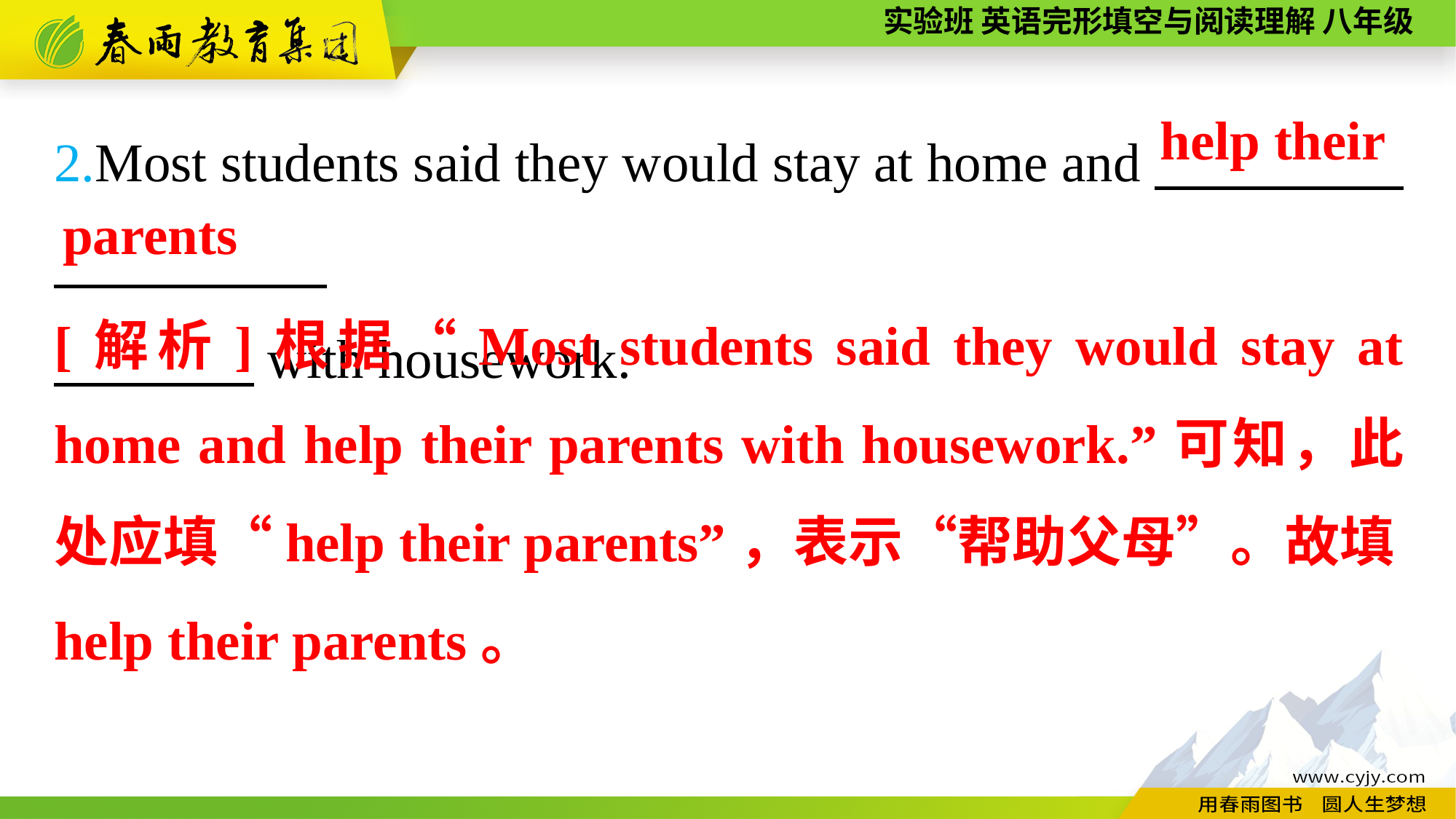

2.Most students said they would stay at home and　　       。
　　   　with housework.
help their
parents
[解析]根据“Most students said they would stay at home and help their parents with housework.”可知，此处应填“help their parents”，表示“帮助父母”。故填help their parents。